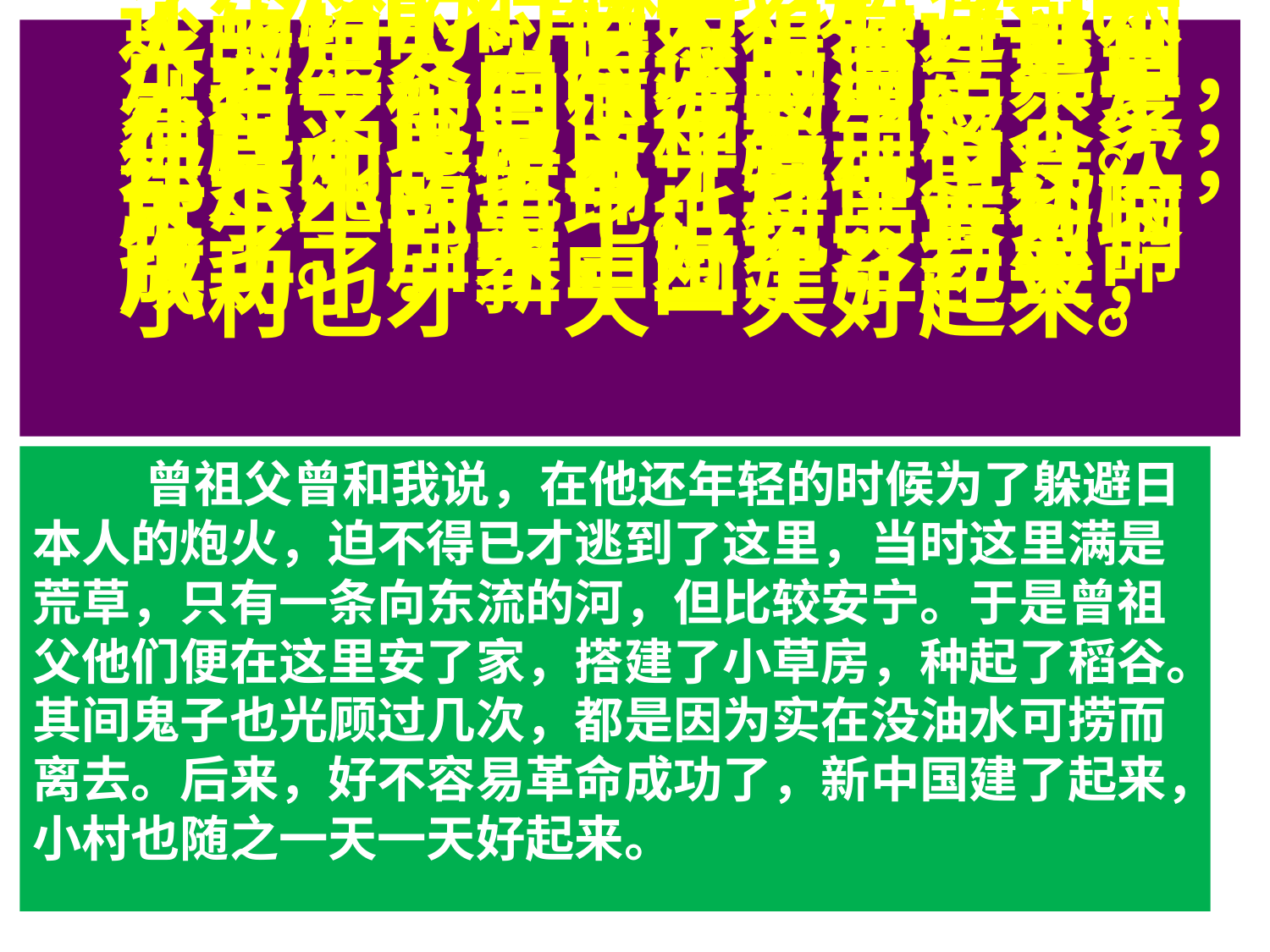

外祖父曾和我说，在他还年轻的时候为了躲避日本人的炮火，迫不得已才逃到了这里，当时这里满是荒草，只有一条向东流的河。于是外祖父他们便在这里安了家，建起了草屋，种起了稻谷。但其间也被鬼子发现过几次，都是死命抗争才守住了这一片小小的土地。村里最初的不少干部为了抵抗，壮烈牺牲了。后来，好不容易革命成功了，新中国建了起来，小村也才一天一天好起来。

         曾祖父曾和我说，在他还年轻的时候为了躲避日本人的炮火，迫不得已才逃到了这里，当时这里满是荒草，只有一条向东流的河，但比较安宁。于是曾祖父他们便在这里安了家，搭建了小草房，种起了稻谷。其间鬼子也光顾过几次，都是因为实在没油水可捞而离去。后来，好不容易革命成功了，新中国建了起来，小村也随之一天一天好起来。